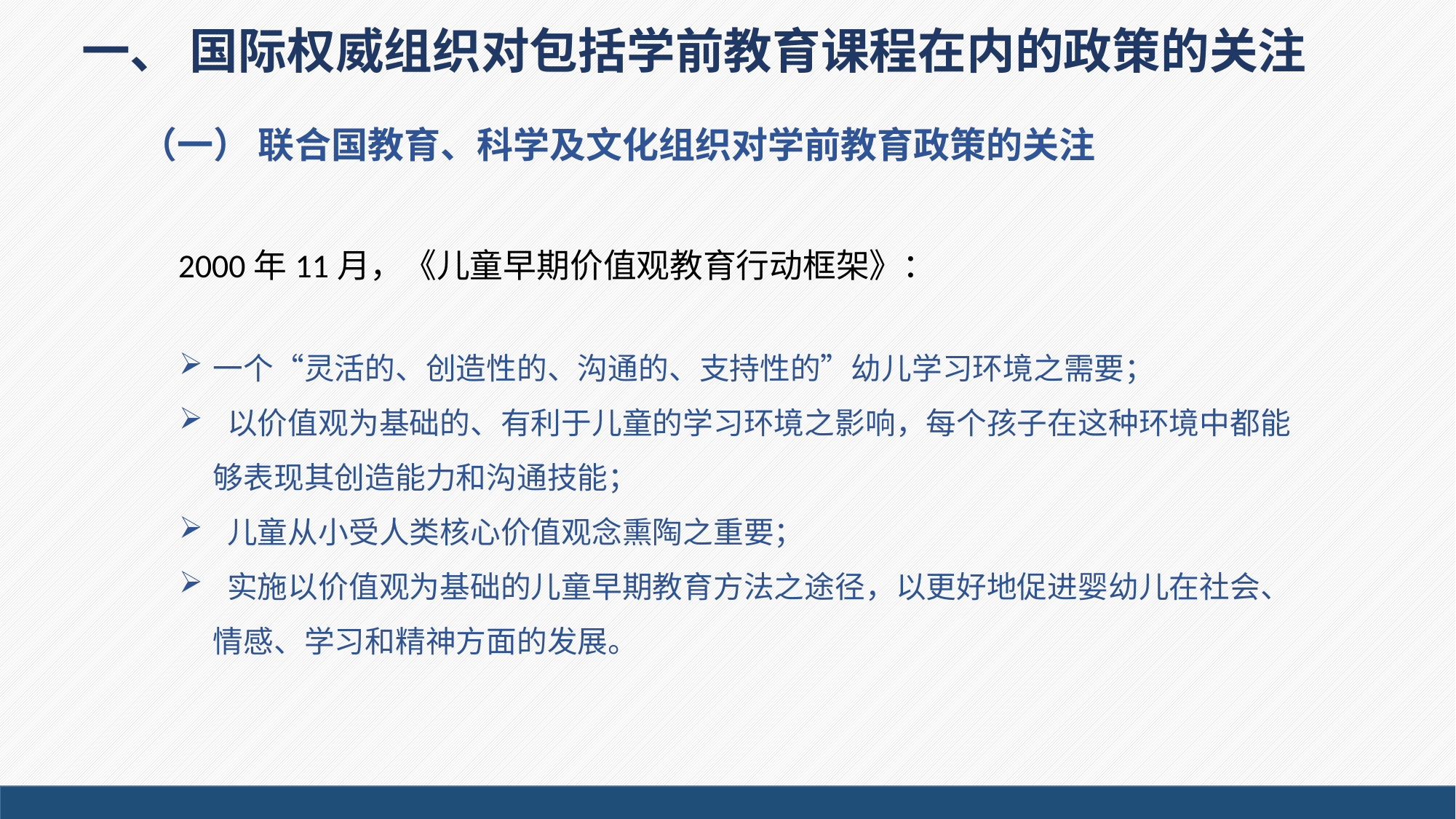

一、 国际权威组织对包括学前教育课程在内的政策的关注
（一） 联合国教育、科学及文化组织对学前教育政策的关注
2000年11月，《儿童早期价值观教育行动框架》：
一个“灵活的、创造性的、沟通的、支持性的”幼儿学习环境之需要；
 以价值观为基础的、有利于儿童的学习环境之影响，每个孩子在这种环境中都能够表现其创造能力和沟通技能；
 儿童从小受人类核心价值观念熏陶之重要；
 实施以价值观为基础的儿童早期教育方法之途径，以更好地促进婴幼儿在社会、情感、学习和精神方面的发展。